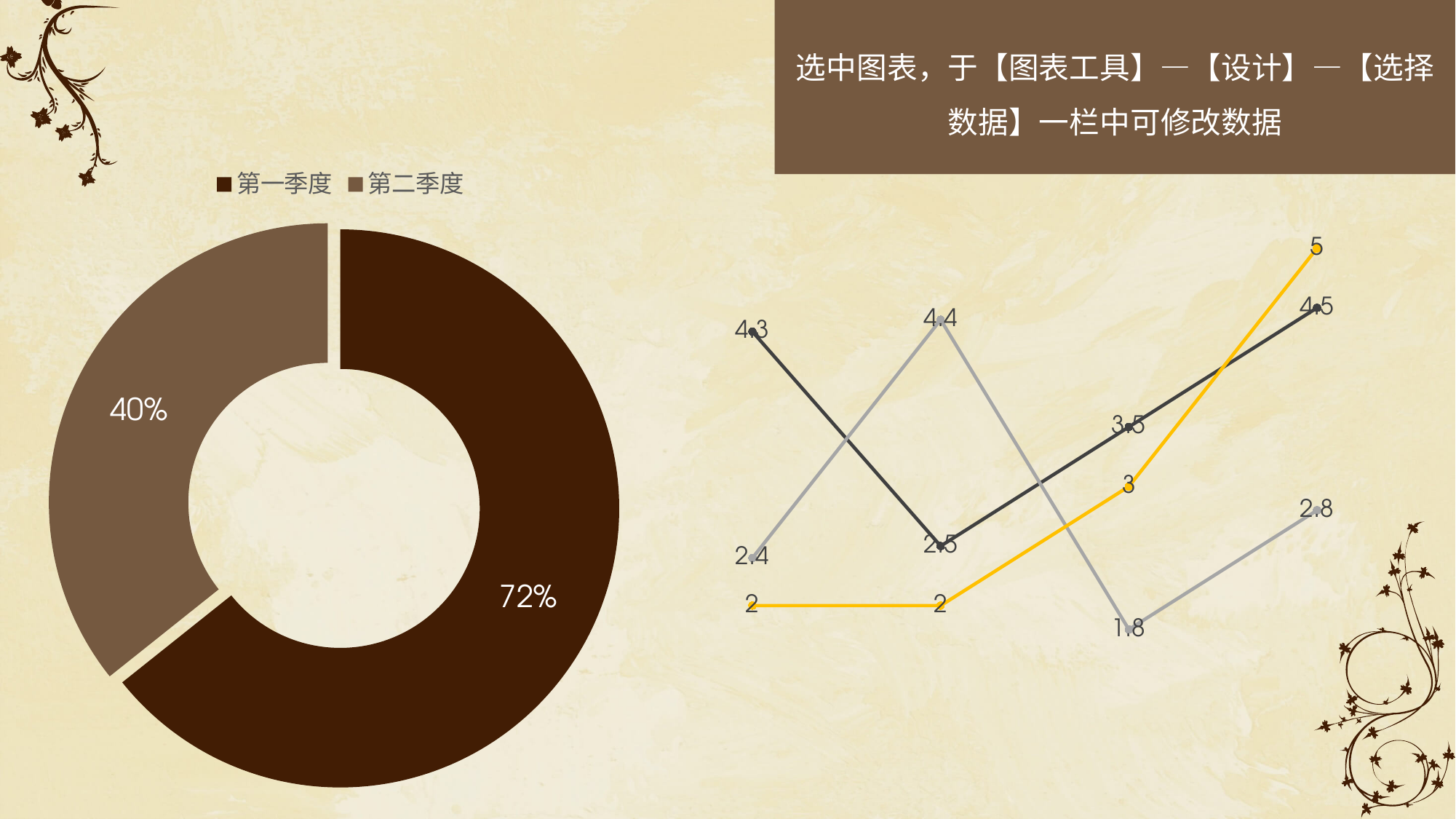

选中图表，于【图表工具】—【设计】—【选择数据】一栏中可修改数据

### Chart

| Category | 系列 1 | 系列 2 | 系列 3 |
|---|---|---|---|
| 类别 1 | 4.3 | 2.4 | 2.0 |
| 类别 2 | 2.5 | 4.4 | 2.0 |
| 类别 3 | 3.5 | 1.8 | 3.0 |
| 类别 4 | 4.5 | 2.8 | 5.0 |

### Chart

| Category | 销售额 |
|---|---|
| 第一季度 | 0.72 |
| 第二季度 | 0.4 |